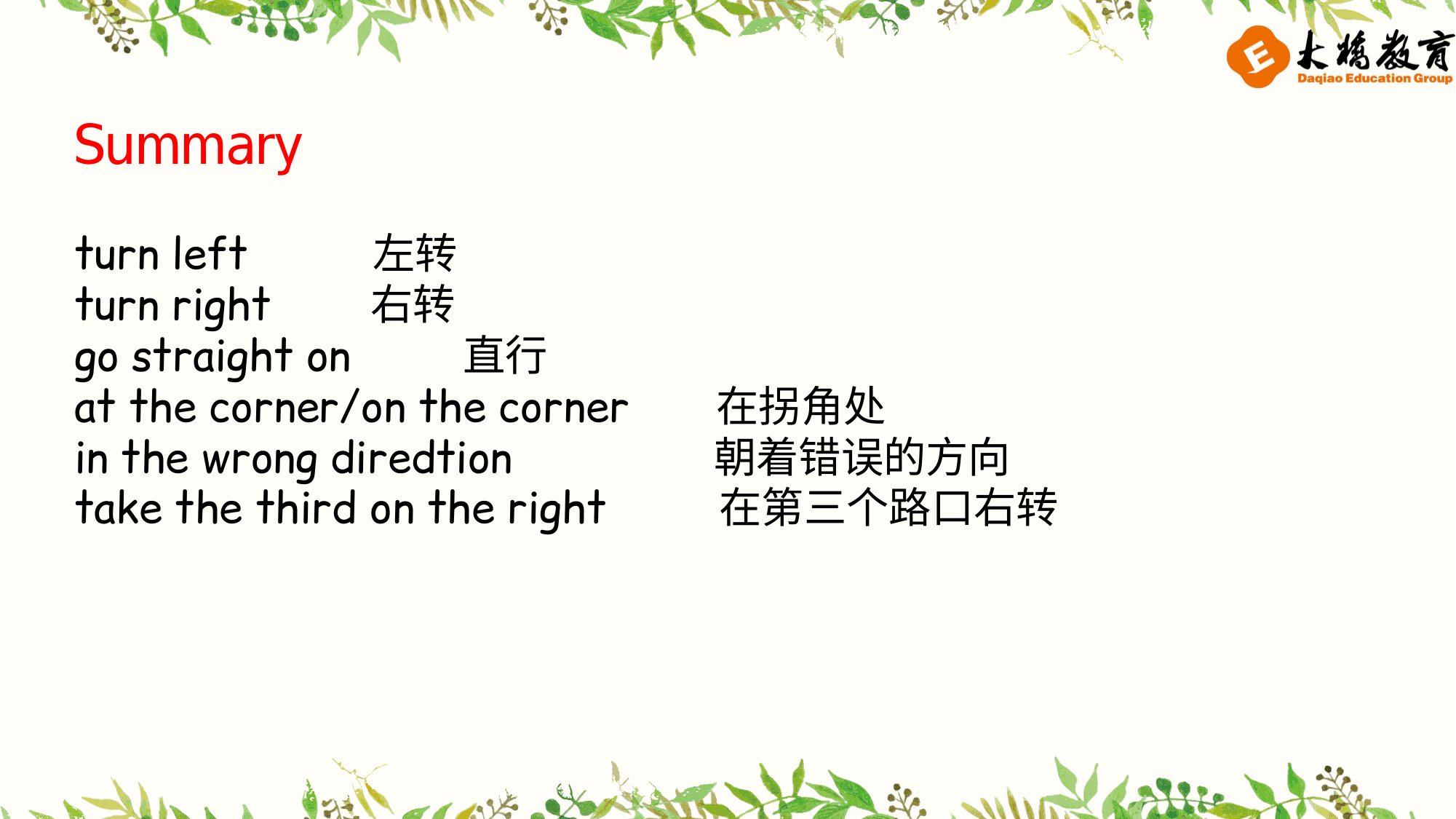

Summary

turn left         左转
turn right       右转
go straight on        直行
at the corner/on the corner      在拐角处
in the wrong diredtion               朝着错误的方向
take the third on the right        在第三个路口右转